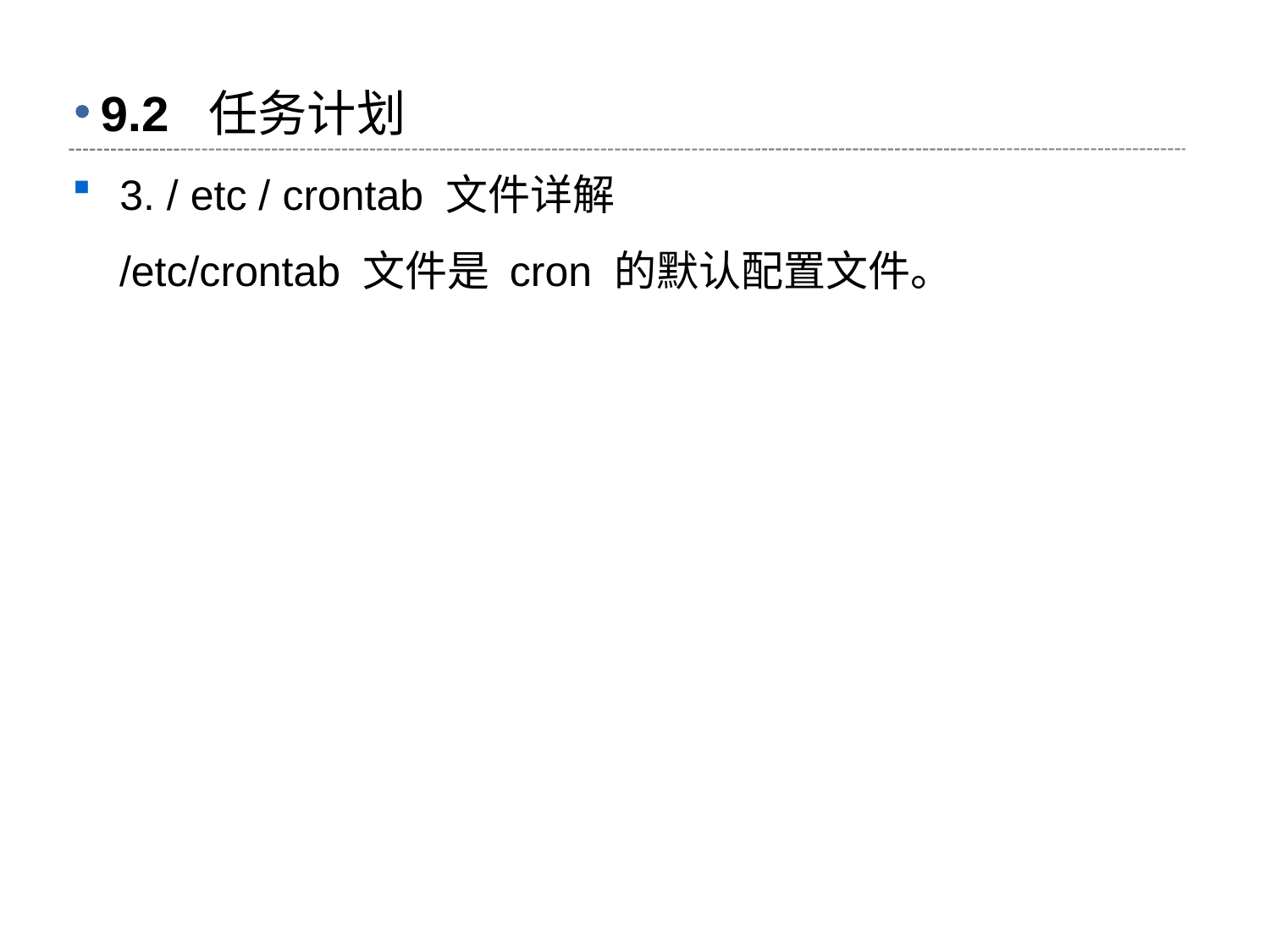

# 9.2  任务计划

3. / etc / crontab 文件详解
    /etc/crontab 文件是 cron 的默认配置文件。